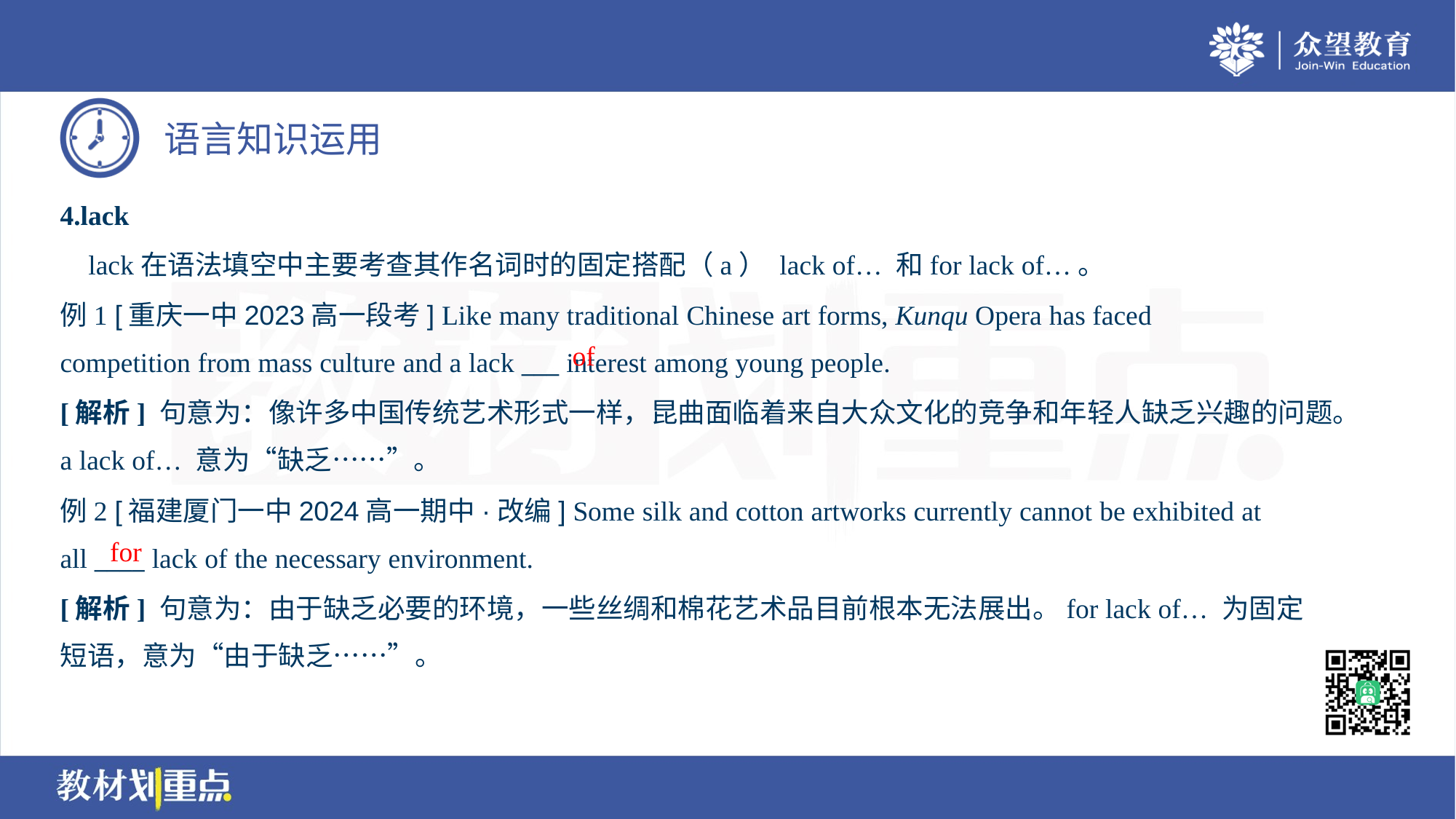

4.lack
    lack在语法填空中主要考查其作名词时的固定搭配（a） lack of… 和for lack of…。
例1 [重庆一中2023高一段考] Like many traditional Chinese art forms, Kunqu Opera has faced
competition from mass culture and a lack ___ interest among young people.
of
[解析] 句意为：像许多中国传统艺术形式一样，昆曲面临着来自大众文化的竞争和年轻人缺乏兴趣的问题。
a lack of… 意为“缺乏……”。
例2 [福建厦门一中2024高一期中·改编] Some silk and cotton artworks currently cannot be exhibited at
all ____ lack of the necessary environment.
for
[解析] 句意为：由于缺乏必要的环境，一些丝绸和棉花艺术品目前根本无法展出。for lack of… 为固定
短语，意为“由于缺乏……”。